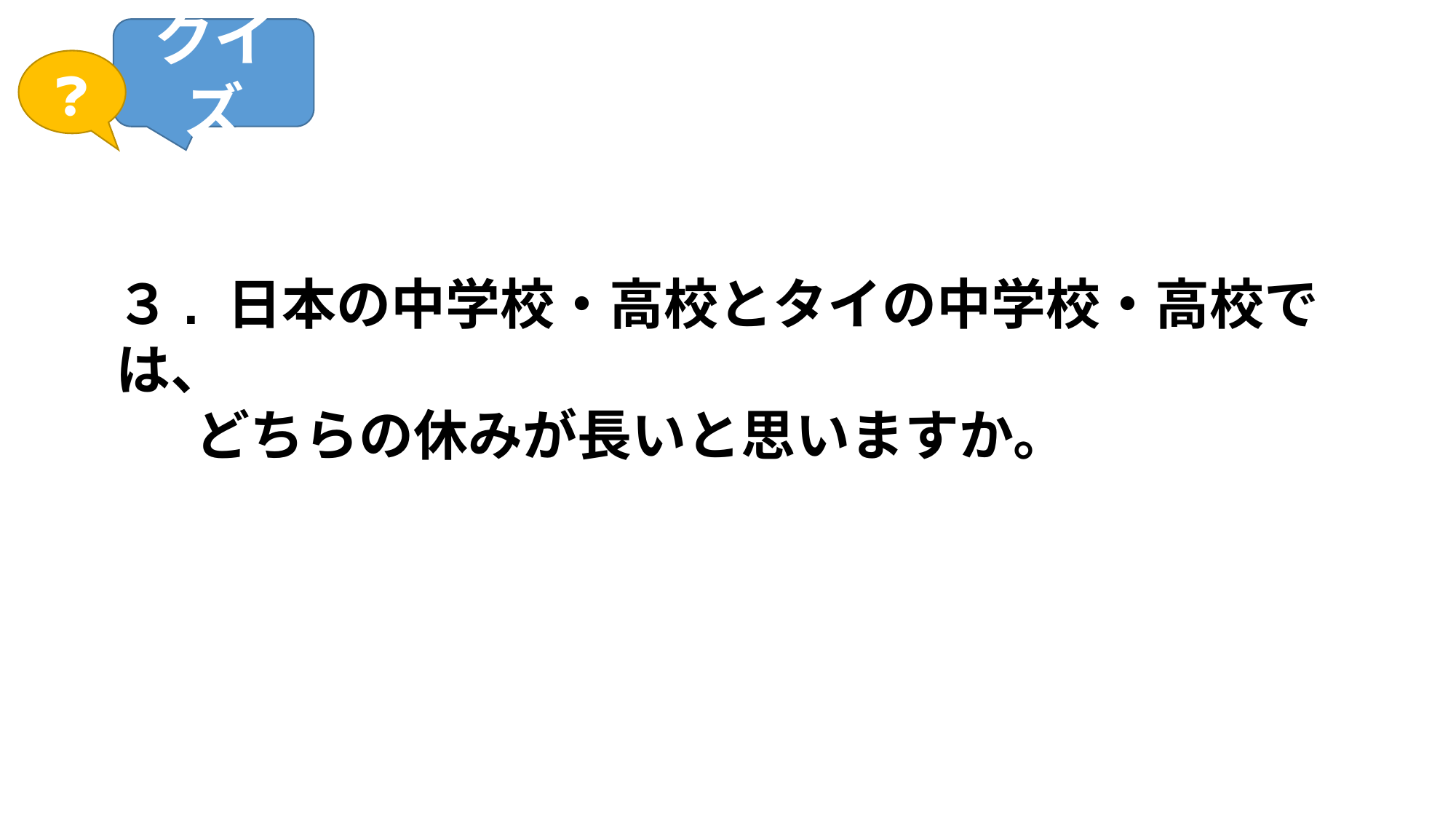

クイズ
❓
# ３. 日本の中学校・高校とタイの中学校・高校では、 　  どちらの休みが長いと思いますか。